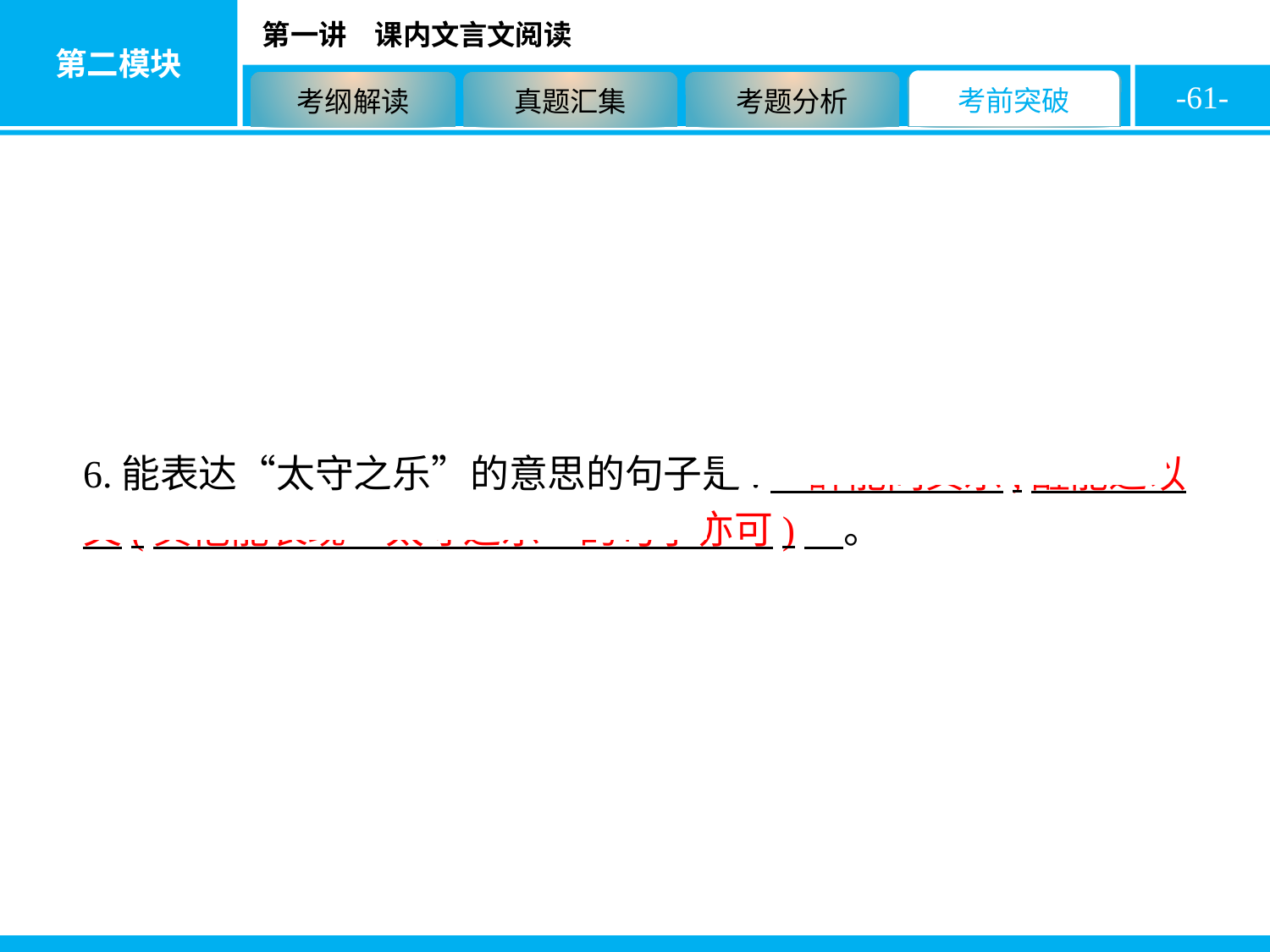

-61-
6.能表达“太守之乐”的意思的句子是:　醉能同其乐,醒能述以文(其他能表现“太守之乐”的句子亦可)　。